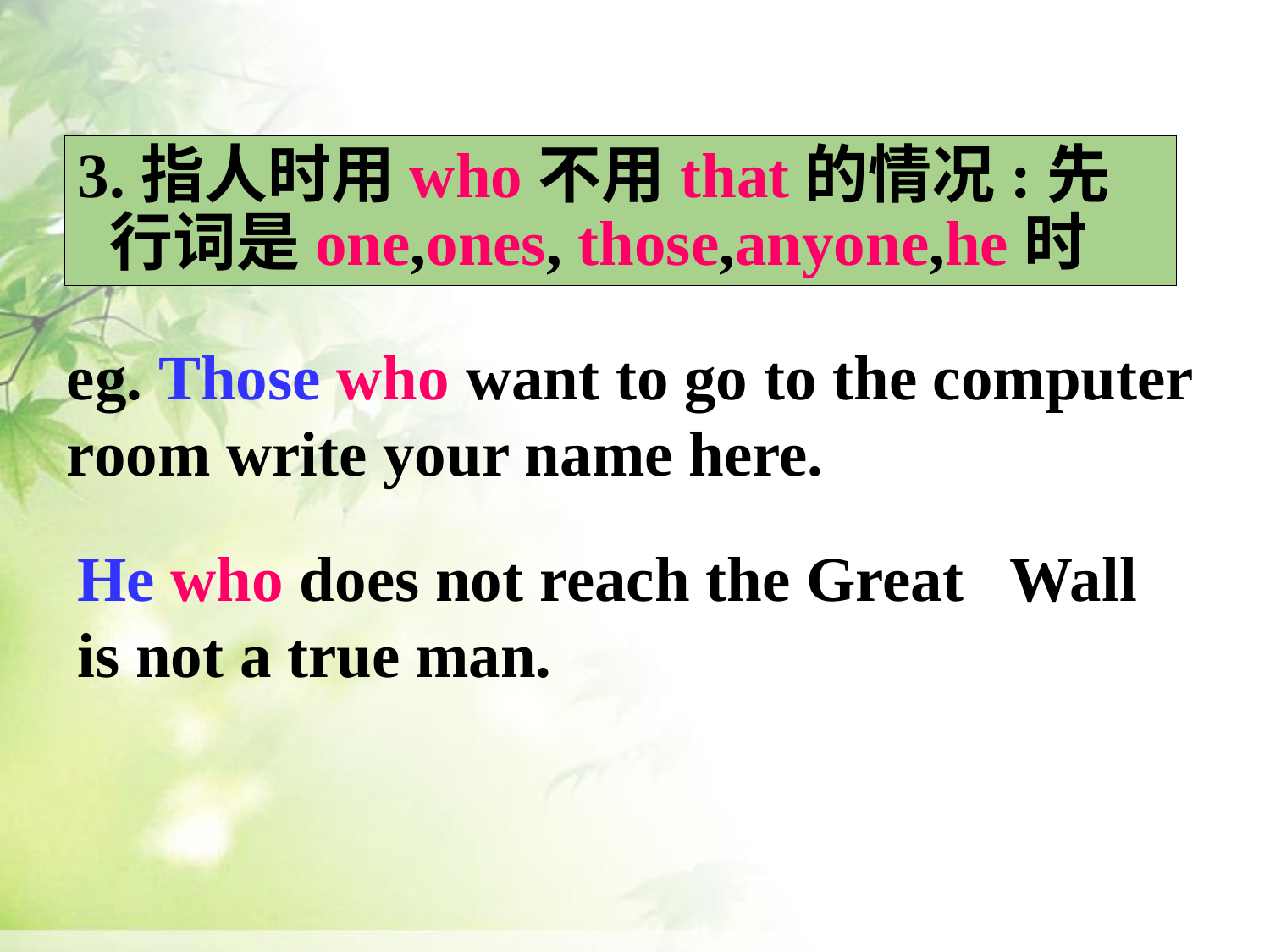

3.指人时用who不用that的情况:先行词是one,ones, those,anyone,he时
eg. Those who want to go to the computer room write your name here.
He who does not reach the Great   Wall is not a true man.